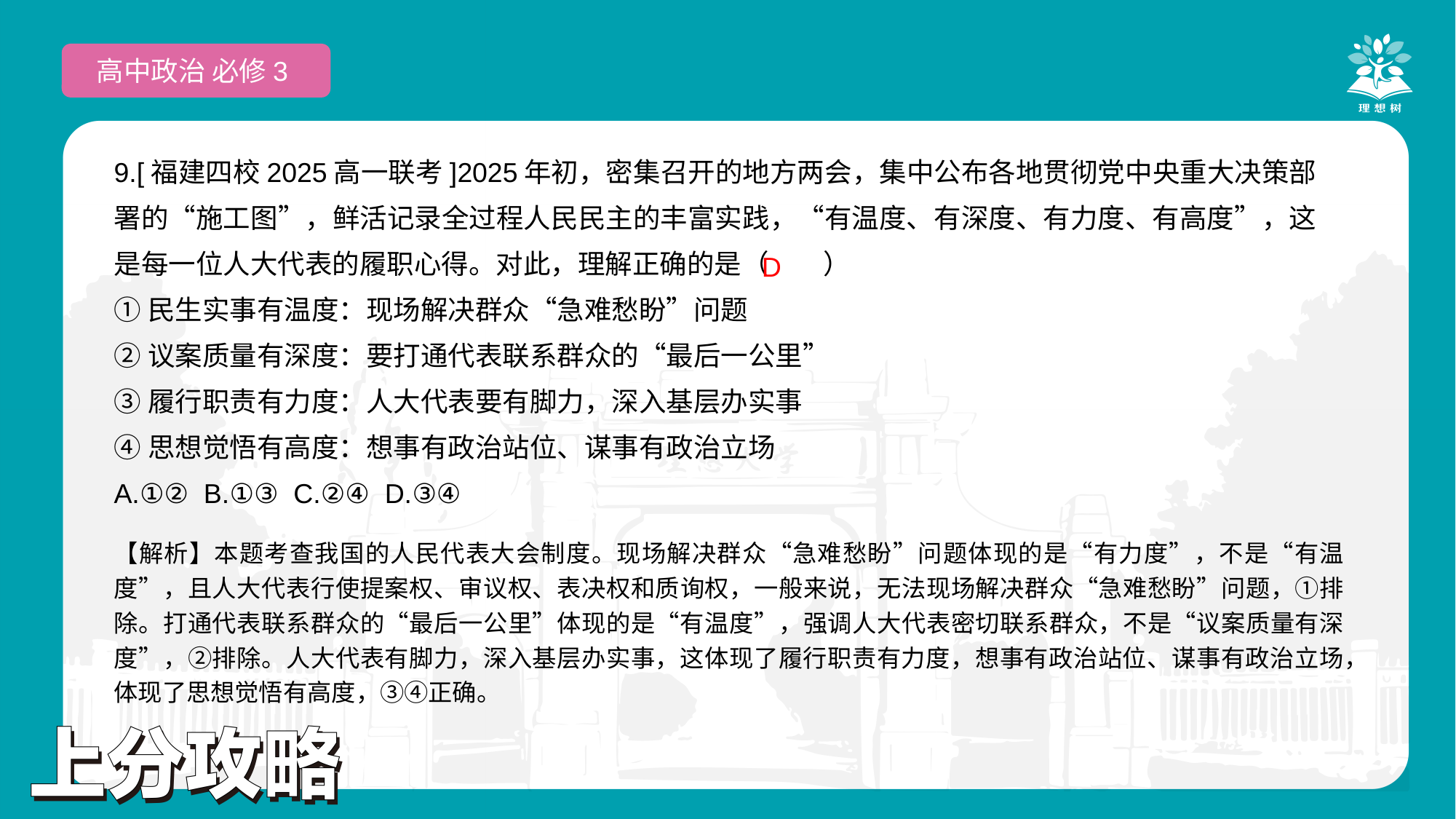

高中政治 必修3
9.[福建四校2025高一联考]2025年初，密集召开的地方两会，集中公布各地贯彻党中央重大决策部署的“施工图”，鲜活记录全过程人民民主的丰富实践，“有温度、有深度、有力度、有高度”，这是每一位人大代表的履职心得。对此，理解正确的是（　　）
①民生实事有温度：现场解决群众“急难愁盼”问题
②议案质量有深度：要打通代表联系群众的“最后一公里”
③履行职责有力度：人大代表要有脚力，深入基层办实事
④思想觉悟有高度：想事有政治站位、谋事有政治立场
A.①②  B.①③  C.②④  D.③④
D
【解析】本题考查我国的人民代表大会制度。现场解决群众“急难愁盼”问题体现的是“有力度”，不是“有温度”，且人大代表行使提案权、审议权、表决权和质询权，一般来说，无法现场解决群众“急难愁盼”问题，①排除。打通代表联系群众的“最后一公里”体现的是“有温度”，强调人大代表密切联系群众，不是“议案质量有深度”，②排除。人大代表有脚力，深入基层办实事，这体现了履行职责有力度，想事有政治站位、谋事有政治立场，体现了思想觉悟有高度，③④正确。